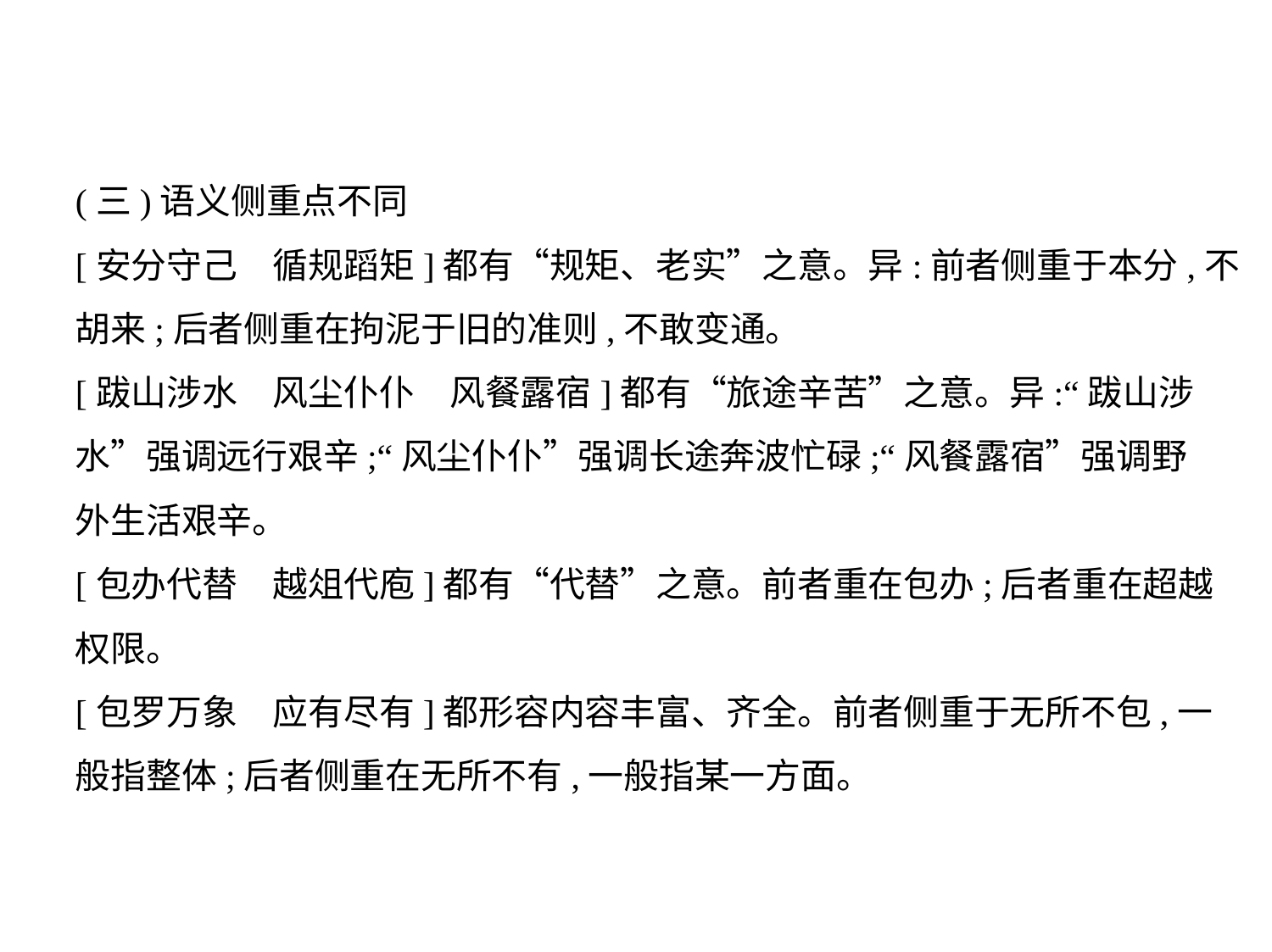

(三)语义侧重点不同
[安分守己　循规蹈矩]都有“规矩、老实”之意。异:前者侧重于本分,不
胡来;后者侧重在拘泥于旧的准则,不敢变通。
[跋山涉水　风尘仆仆　风餐露宿]都有“旅途辛苦”之意。异:“跋山涉
水”强调远行艰辛;“风尘仆仆”强调长途奔波忙碌;“风餐露宿”强调野
外生活艰辛。
[包办代替　越俎代庖]都有“代替”之意。前者重在包办;后者重在超越
权限。
[包罗万象　应有尽有]都形容内容丰富、齐全。前者侧重于无所不包,一
般指整体;后者侧重在无所不有,一般指某一方面。